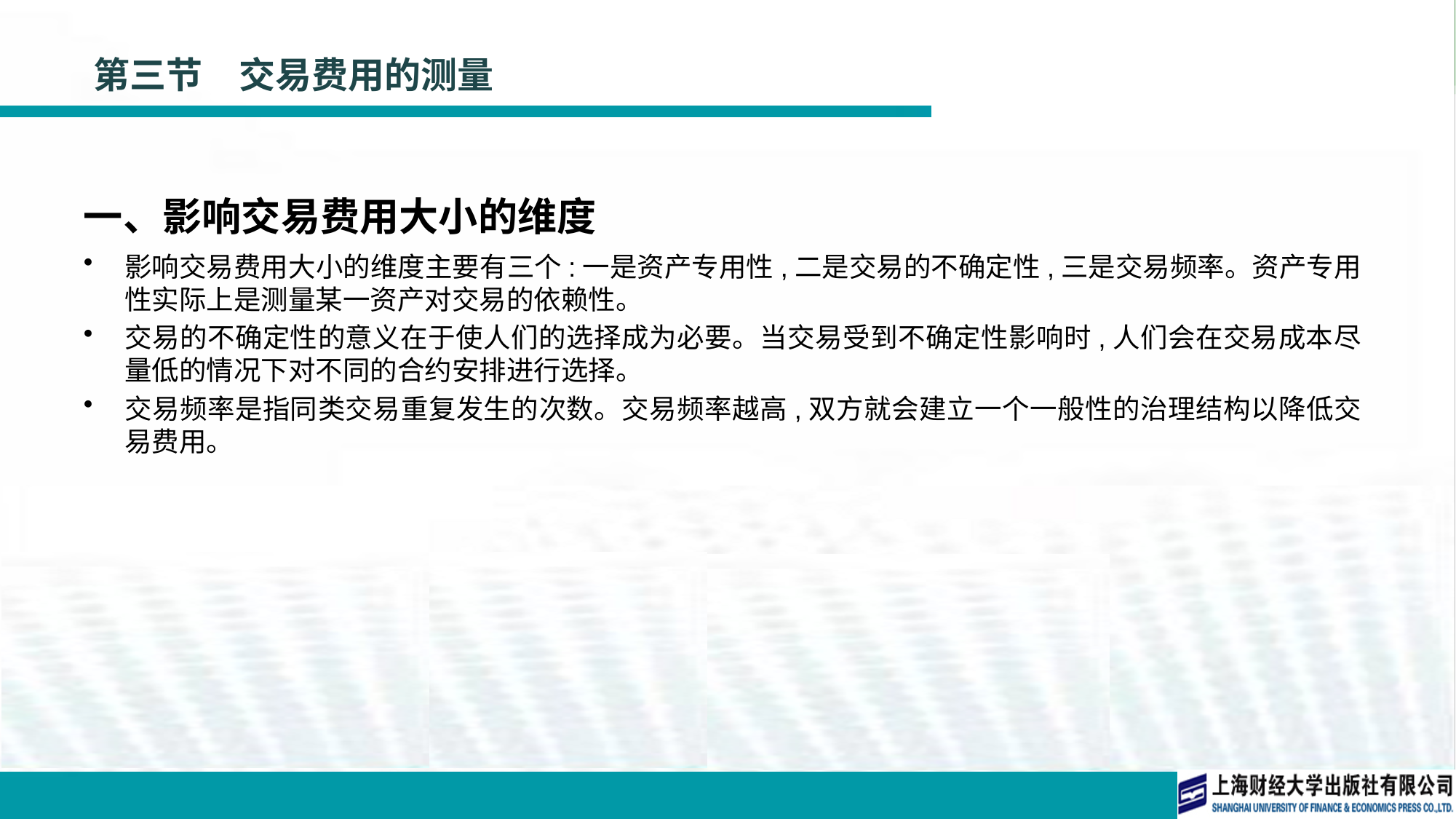

# 第三节　交易费用的测量
一、影响交易费用大小的维度
影响交易费用大小的维度主要有三个:一是资产专用性,二是交易的不确定性,三是交易频率。资产专用性实际上是测量某一资产对交易的依赖性。
交易的不确定性的意义在于使人们的选择成为必要。当交易受到不确定性影响时,人们会在交易成本尽量低的情况下对不同的合约安排进行选择。
交易频率是指同类交易重复发生的次数。交易频率越高,双方就会建立一个一般性的治理结构以降低交易费用。